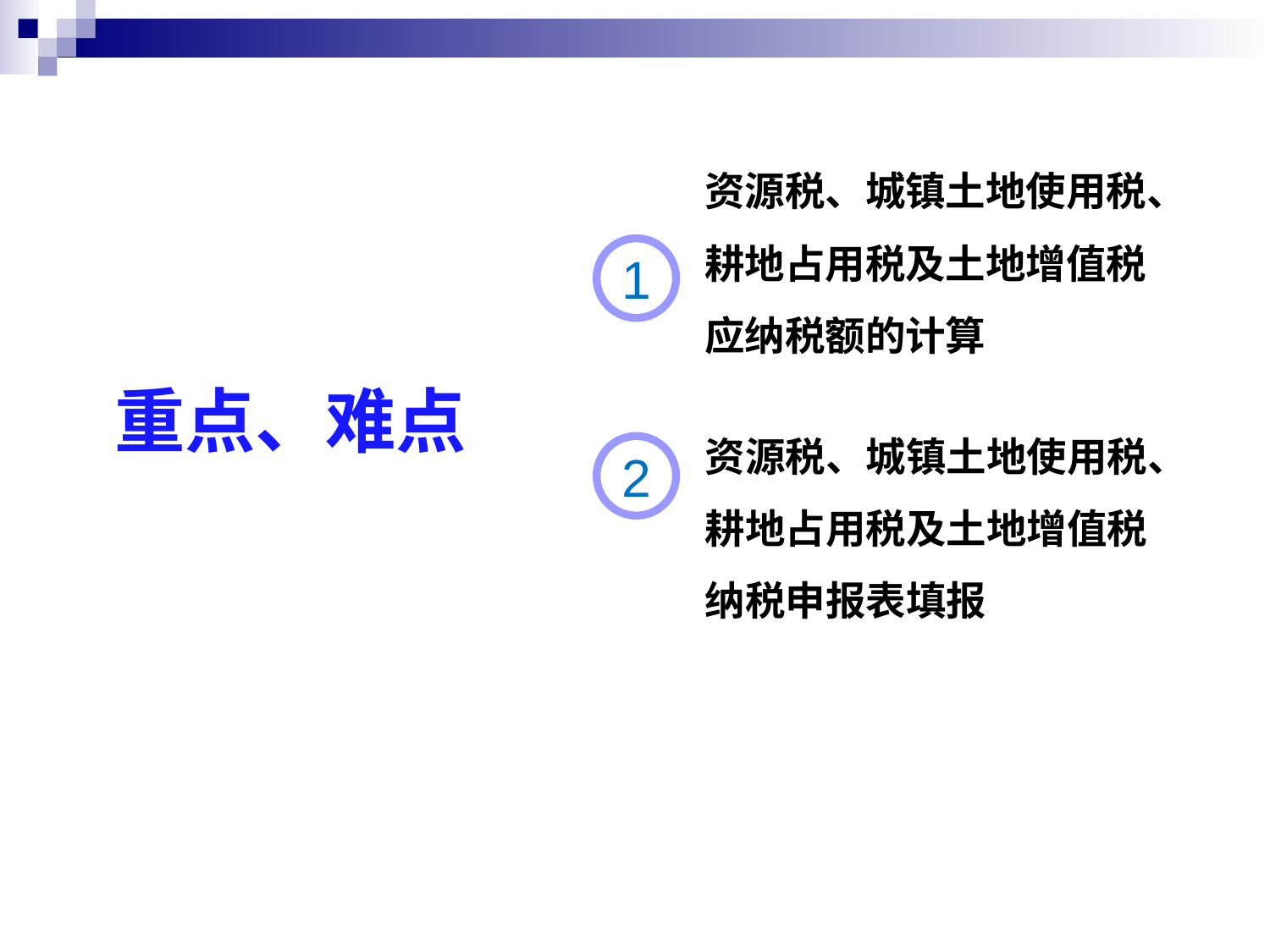

资源税、城镇土地使用税、耕地占用税及土地增值税应纳税额的计算

1
重点、难点
资源税、城镇土地使用税、耕地占用税及土地增值税纳税申报表填报

2